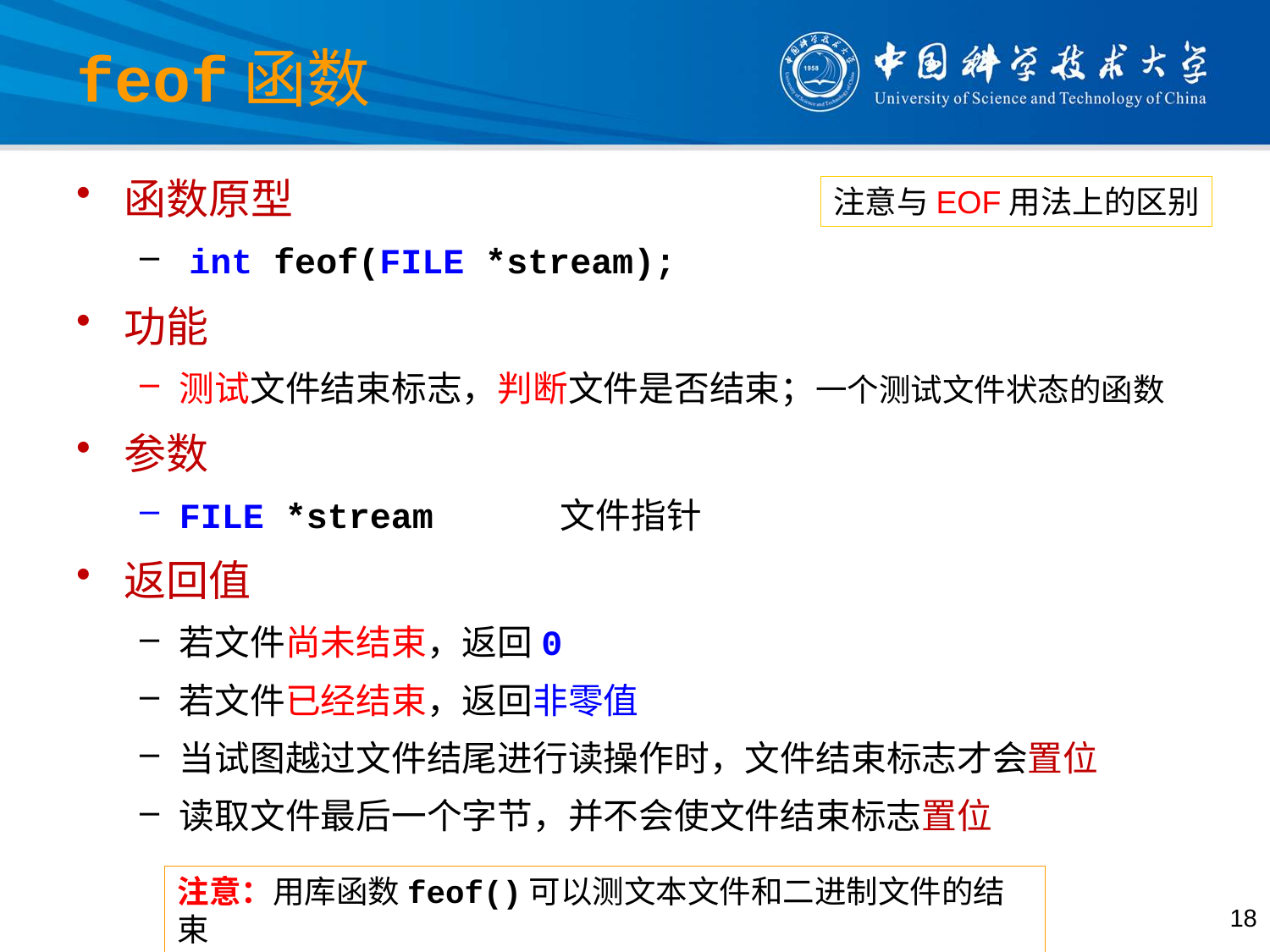

# feof函数
函数原型
 int feof(FILE *stream);
功能
测试文件结束标志，判断文件是否结束；一个测试文件状态的函数
参数
FILE *stream	文件指针
返回值
若文件尚未结束，返回0
若文件已经结束，返回非零值
当试图越过文件结尾进行读操作时，文件结束标志才会置位
读取文件最后一个字节，并不会使文件结束标志置位
注意与EOF用法上的区别
注意：用库函数feof()可以测文本文件和二进制文件的结束
18